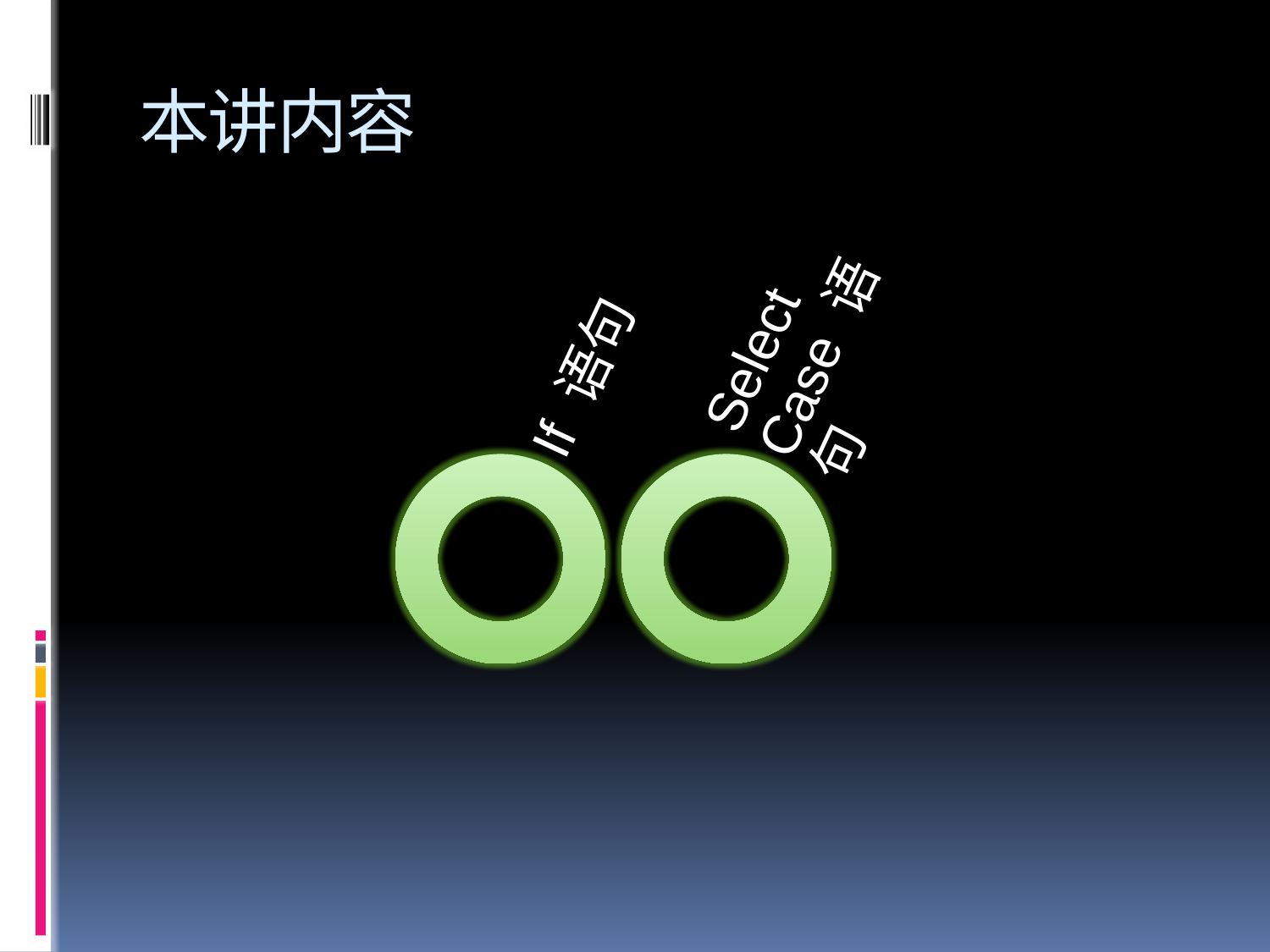

# 本讲内容
If 语句
Select Case 语句